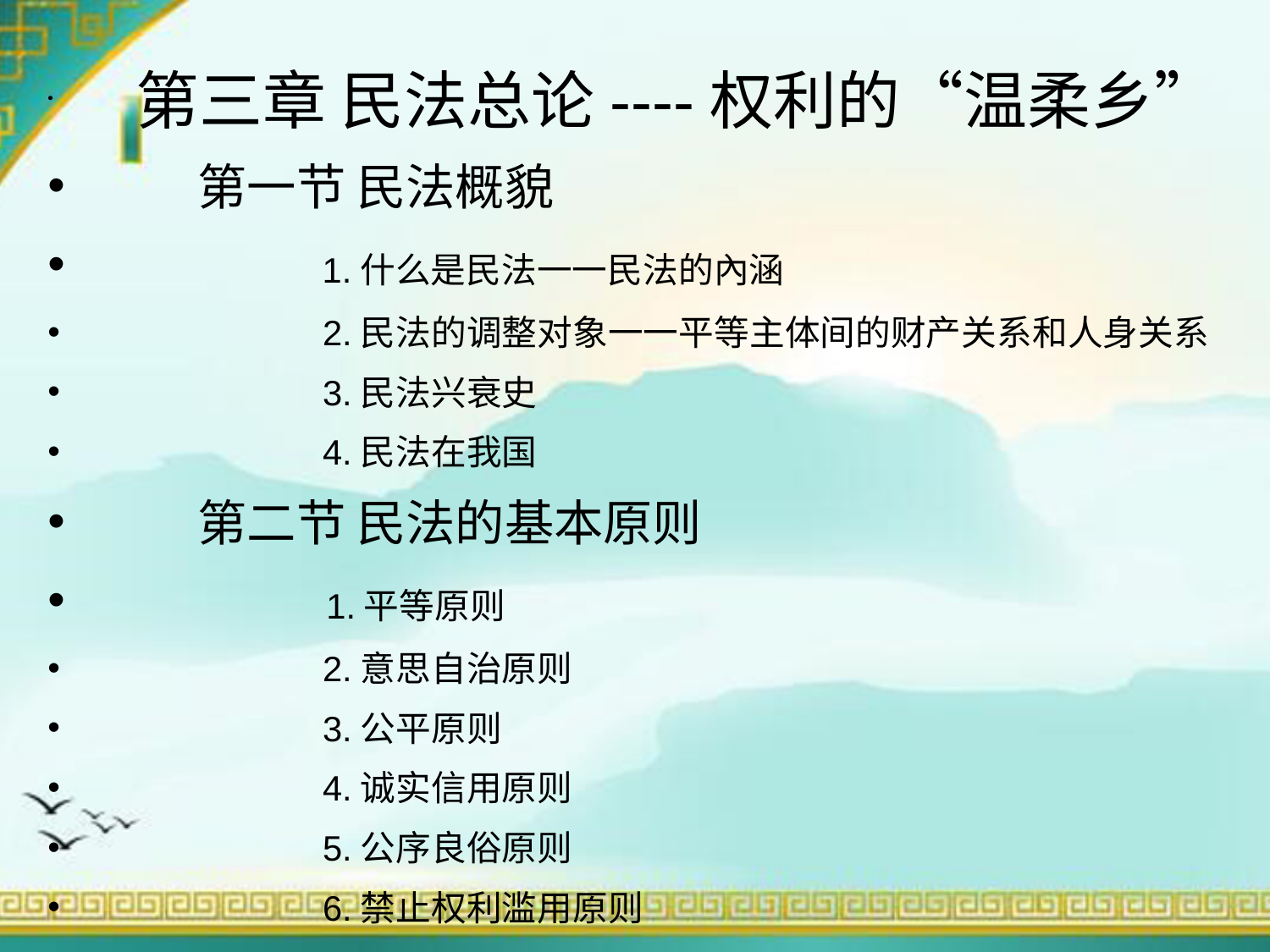

第三章 民法总论----权利的“温柔乡”
           第一节 民法概貌
                   1.什么是民法一一民法的內涵
                           2.民法的调整对象一一平等主体间的财产关系和人身关系
                           3.民法兴衰史
                           4.民法在我国
           第二节 民法的基本原则
                   1.平等原则
                           2.意思自治原则
                           3.公平原则
                           4.诚实信用原则
                           5.公序良俗原则
                           6.禁止权利滥用原则

 第三